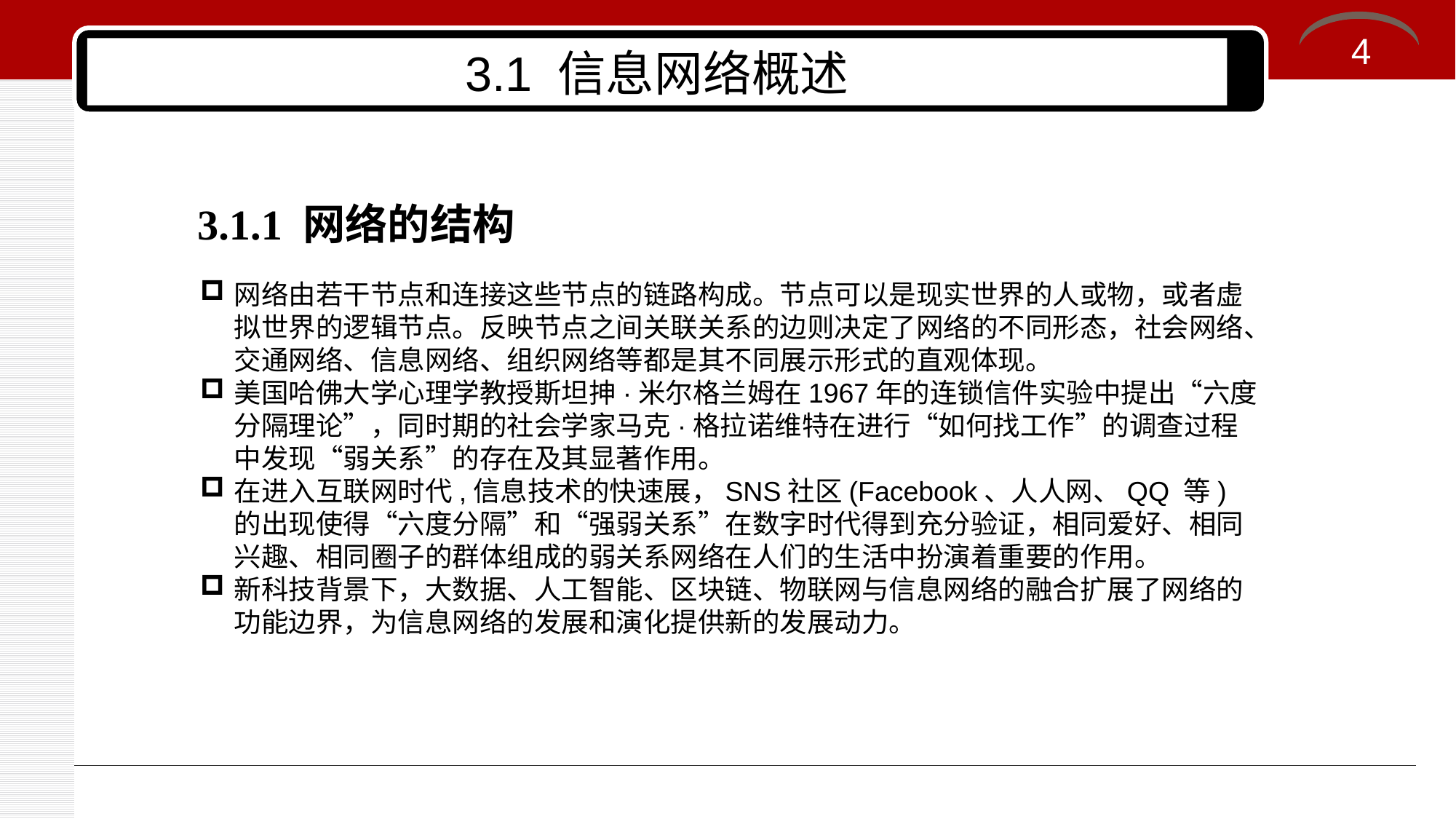

4
# 3.1 信息网络概述
3.1.1 网络的结构
网络由若干节点和连接这些节点的链路构成。节点可以是现实世界的人或物，或者虚拟世界的逻辑节点。反映节点之间关联关系的边则决定了网络的不同形态，社会网络、交通网络、信息网络、组织网络等都是其不同展示形式的直观体现。
美国哈佛大学心理学教授斯坦抻·米尔格兰姆在1967年的连锁信件实验中提出“六度分隔理论”，同时期的社会学家马克·格拉诺维特在进行“如何找工作”的调查过程中发现“弱关系”的存在及其显著作用。
在进入互联网时代,信息技术的快速展，SNS社区(Facebook、人人网、QQ 等)的出现使得“六度分隔”和“强弱关系”在数字时代得到充分验证，相同爱好、相同兴趣、相同圈子的群体组成的弱关系网络在人们的生活中扮演着重要的作用。
新科技背景下，大数据、人工智能、区块链、物联网与信息网络的融合扩展了网络的功能边界，为信息网络的发展和演化提供新的发展动力。